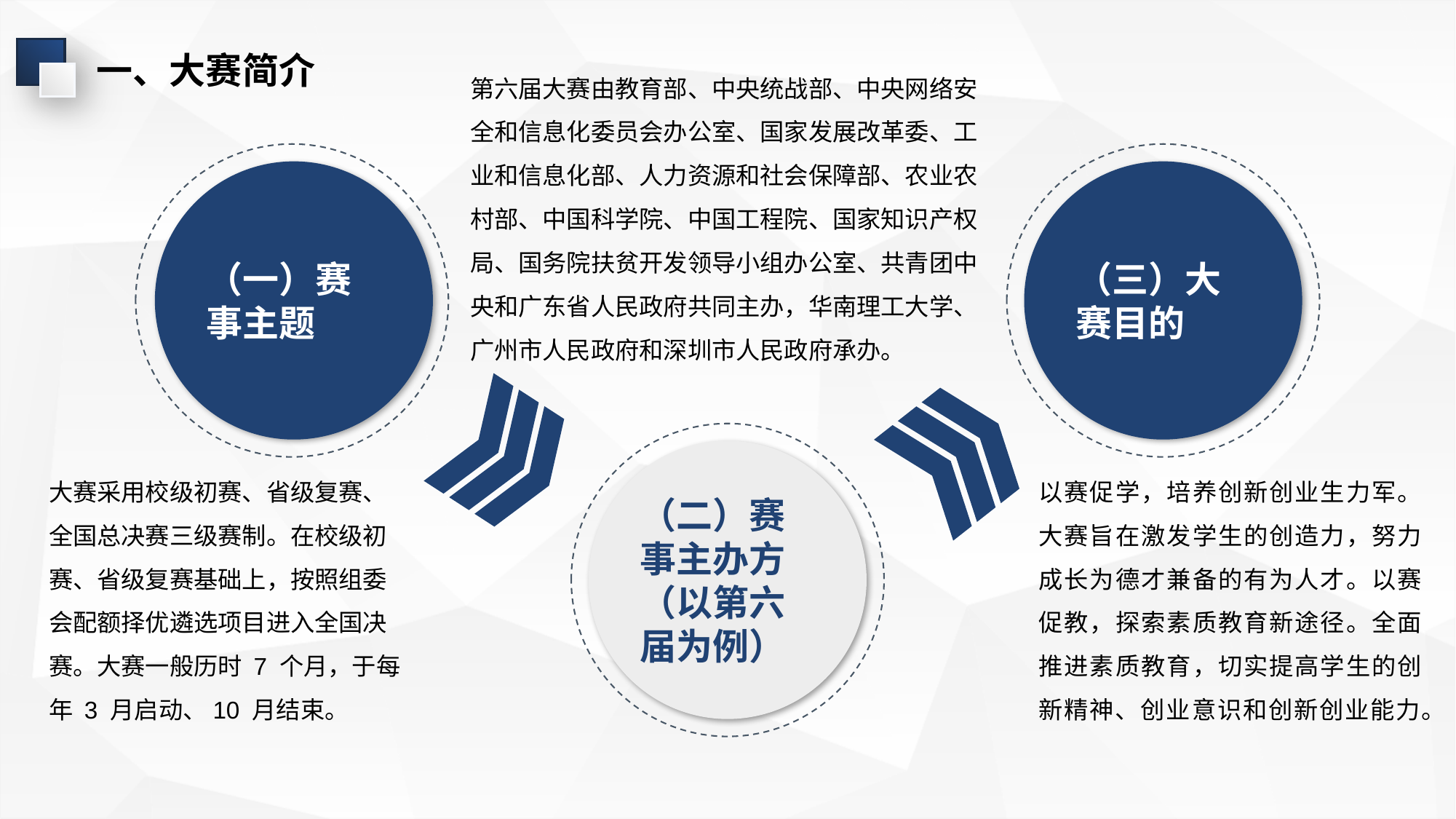

一、大赛简介
第六届大赛由教育部、中央统战部、中央网络安全和信息化委员会办公室、国家发展改革委、工业和信息化部、人力资源和社会保障部、农业农村部、中国科学院、中国工程院、国家知识产权局、国务院扶贫开发领导小组办公室、共青团中央和广东省人民政府共同主办，华南理工大学、广州市人民政府和深圳市人民政府承办。

（一）赛事主题
（三）大赛目的

（二）赛事主办方（以第六届为例）
大赛采用校级初赛、省级复赛、全国总决赛三级赛制。在校级初赛、省级复赛基础上，按照组委会配额择优遴选项目进入全国决赛。大赛一般历时 7 个月，于每年 3 月启动、10 月结束。
以赛促学，培养创新创业生力军。大赛旨在激发学生的创造力，努力成长为德才兼备的有为人才。以赛促教，探索素质教育新途径。全面推进素质教育，切实提高学生的创新精神、创业意识和创新创业能力。